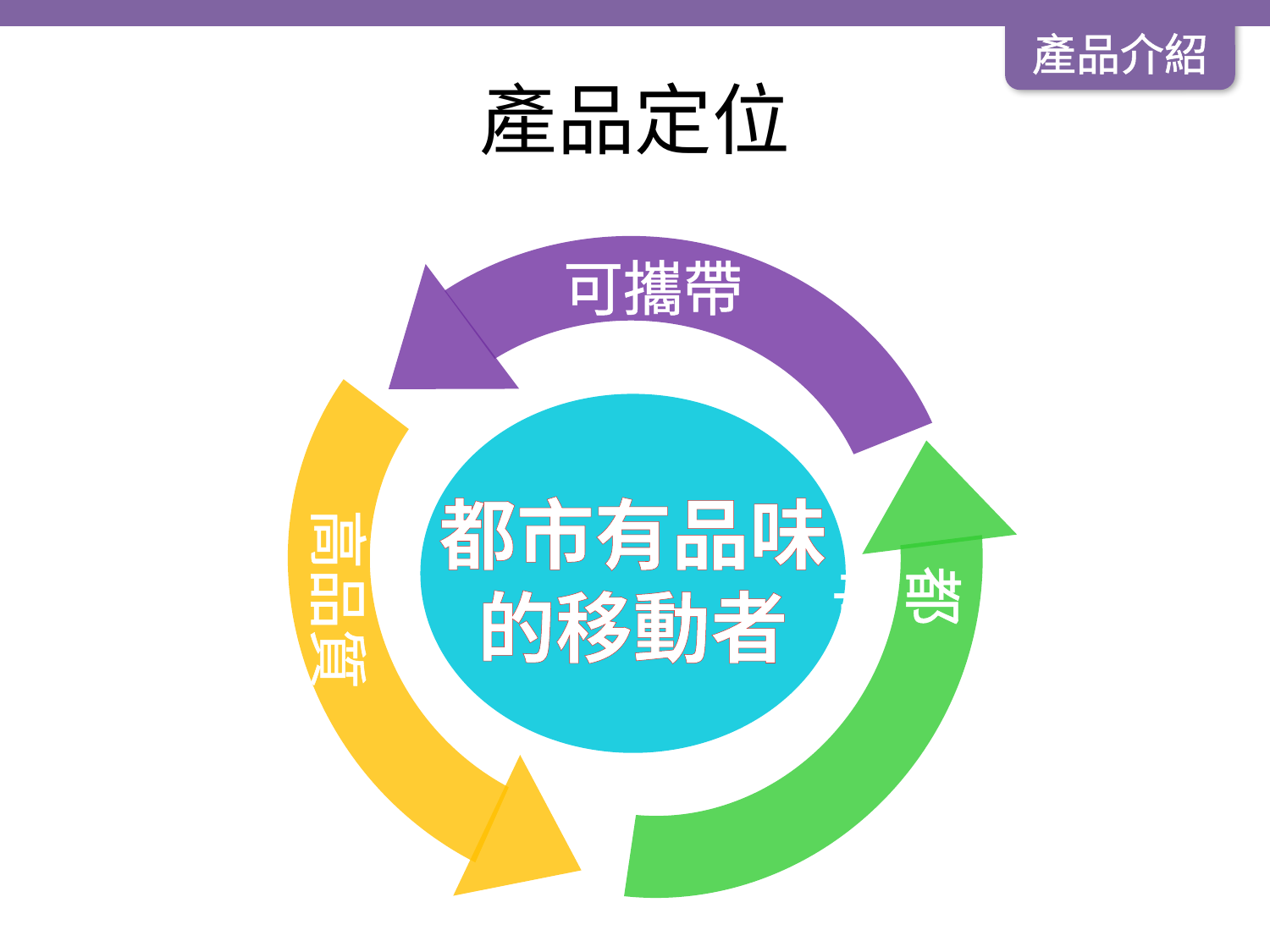

產品介紹
# 產品定位

可攜帶

都市

高品質

都市有品味的移動者